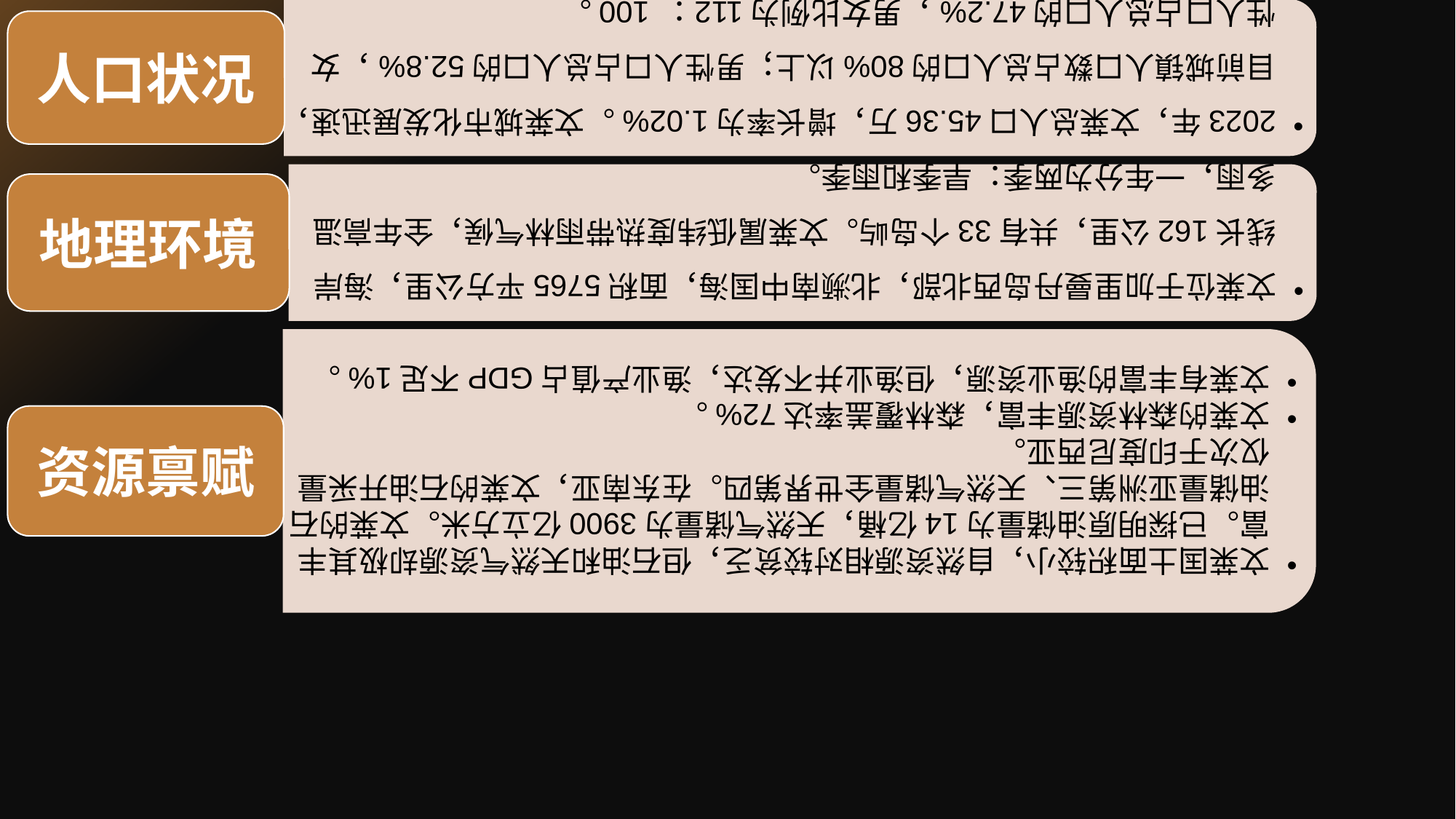

# 一、基本情况
2023年，文莱总人口45.36万，增长率为1.02%。文莱城市化发展迅速，目前城镇人口数占总人口的80%以上；男性人口占总人口的52.8%，女性人口占总人口的47.2%，男女比例为112：100。
人口状况
文莱位于加里曼丹岛西北部，北濒南中国海，面积5765平方公里，海岸线长162公里，共有33个岛屿。文莱属低纬度热带雨林气候，全年高温多雨，一年分为两季：旱季和雨季。
地理环境
文莱国土面积较小，自然资源相对较贫乏，但石油和天然气资源却极其丰富。已探明原油储量为14亿桶，天然气储量为3900亿立方米。文莱的石油储量亚洲第三、天然气储量全世界第四。在东南亚，文莱的石油开采量仅次于印度尼西亚。
文莱的森林资源丰富，森林覆盖率达72%。
文莱有丰富的渔业资源，但渔业并不发达，渔业产值占GDP不足1%。
资源禀赋